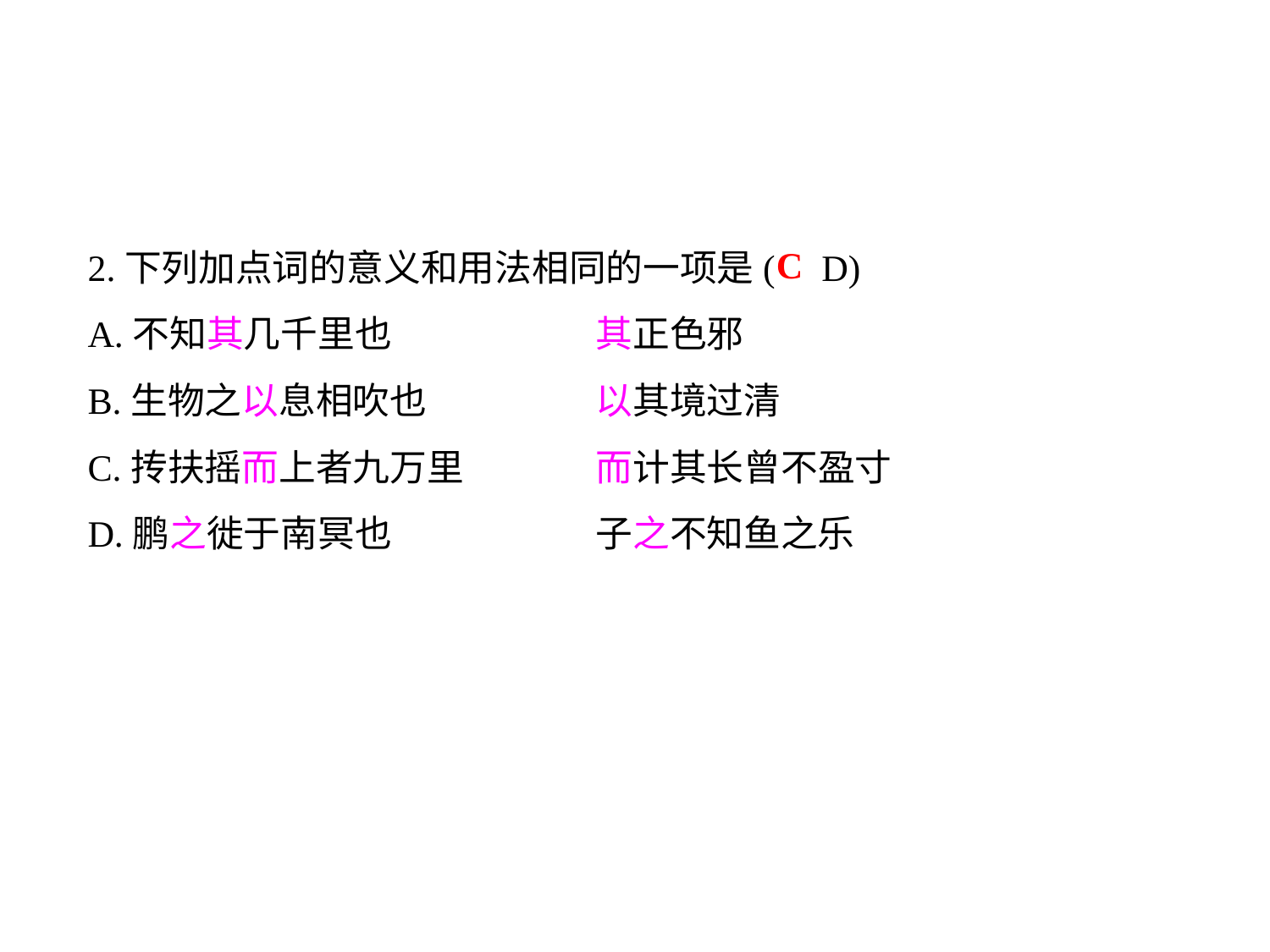

2.下列加点词的意义和用法相同的一项是(     D)
A.不知其几千里也		其正色邪
B.生物之以息相吹也		以其境过清
C.抟扶摇而上者九万里		而计其长曾不盈寸
D.鹏之徙于南冥也		子之不知鱼之乐
C